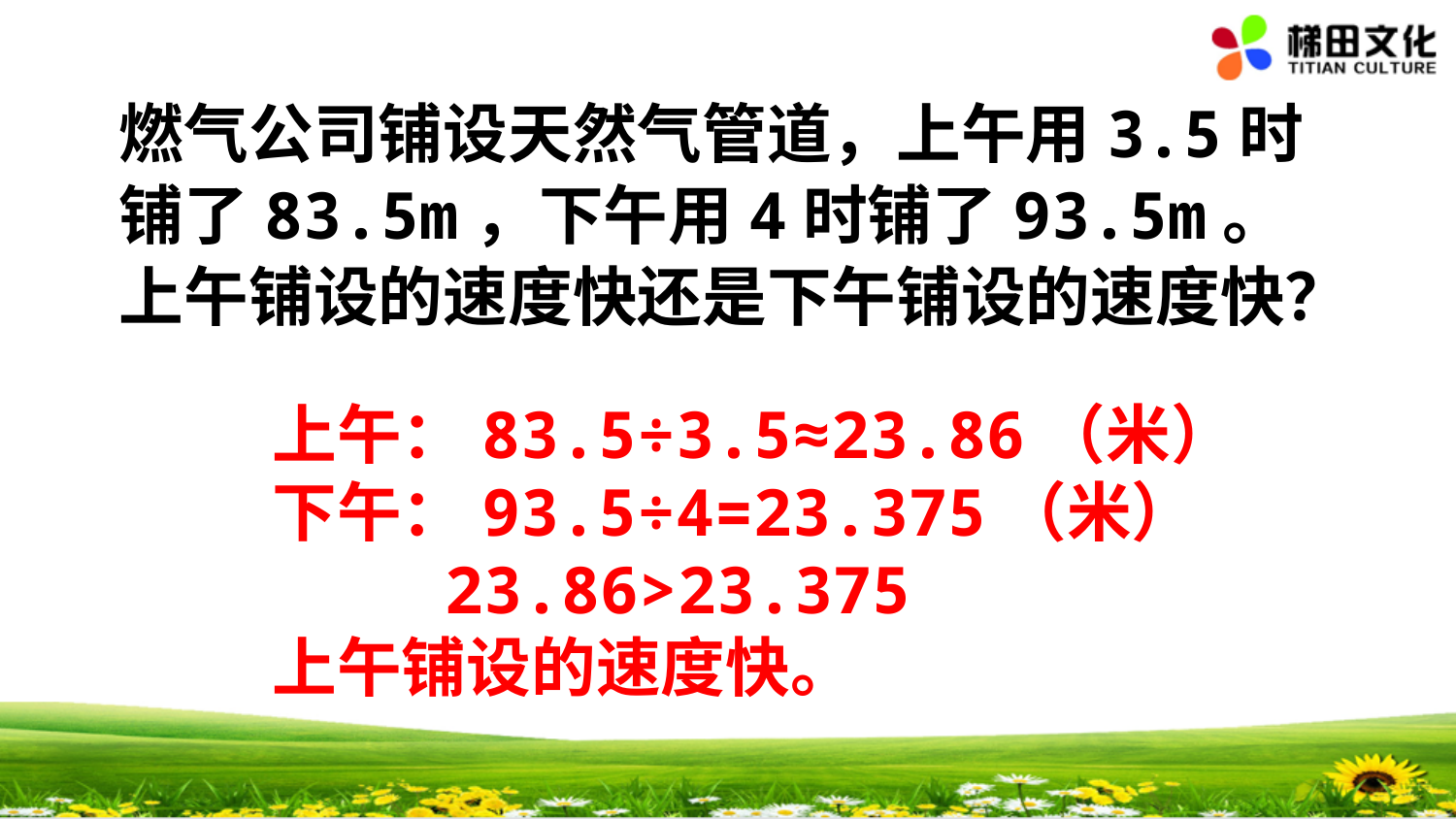

燃气公司铺设天然气管道，上午用3.5时铺了83.5m，下午用4时铺了93.5m。上午铺设的速度快还是下午铺设的速度快？
上午：83.5÷3.5≈23.86（米）
下午：93.5÷4=23.375（米）
23.86>23.375
上午铺设的速度快。